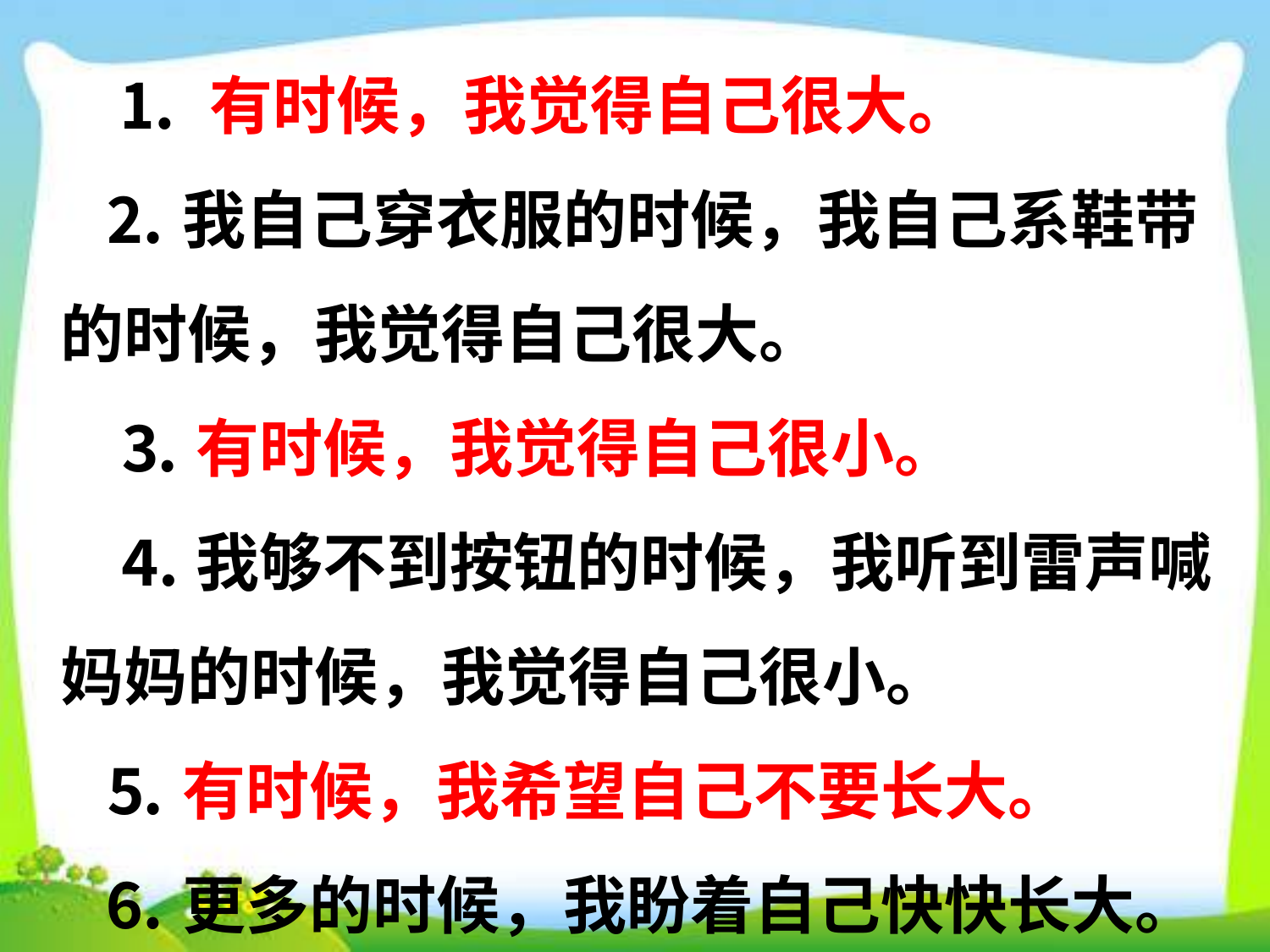

⒈ 有时候，我觉得自己很大。
	   ⒉我自己穿衣服的时候，我自己系鞋带的时候，我觉得自己很大。
	    ⒊有时候，我觉得自己很小。
	    ⒋我够不到按钮的时候，我听到雷声喊妈妈的时候，我觉得自己很小。
	   ⒌有时候，我希望自己不要长大。
	   ⒍更多的时候，我盼着自己快快长大。